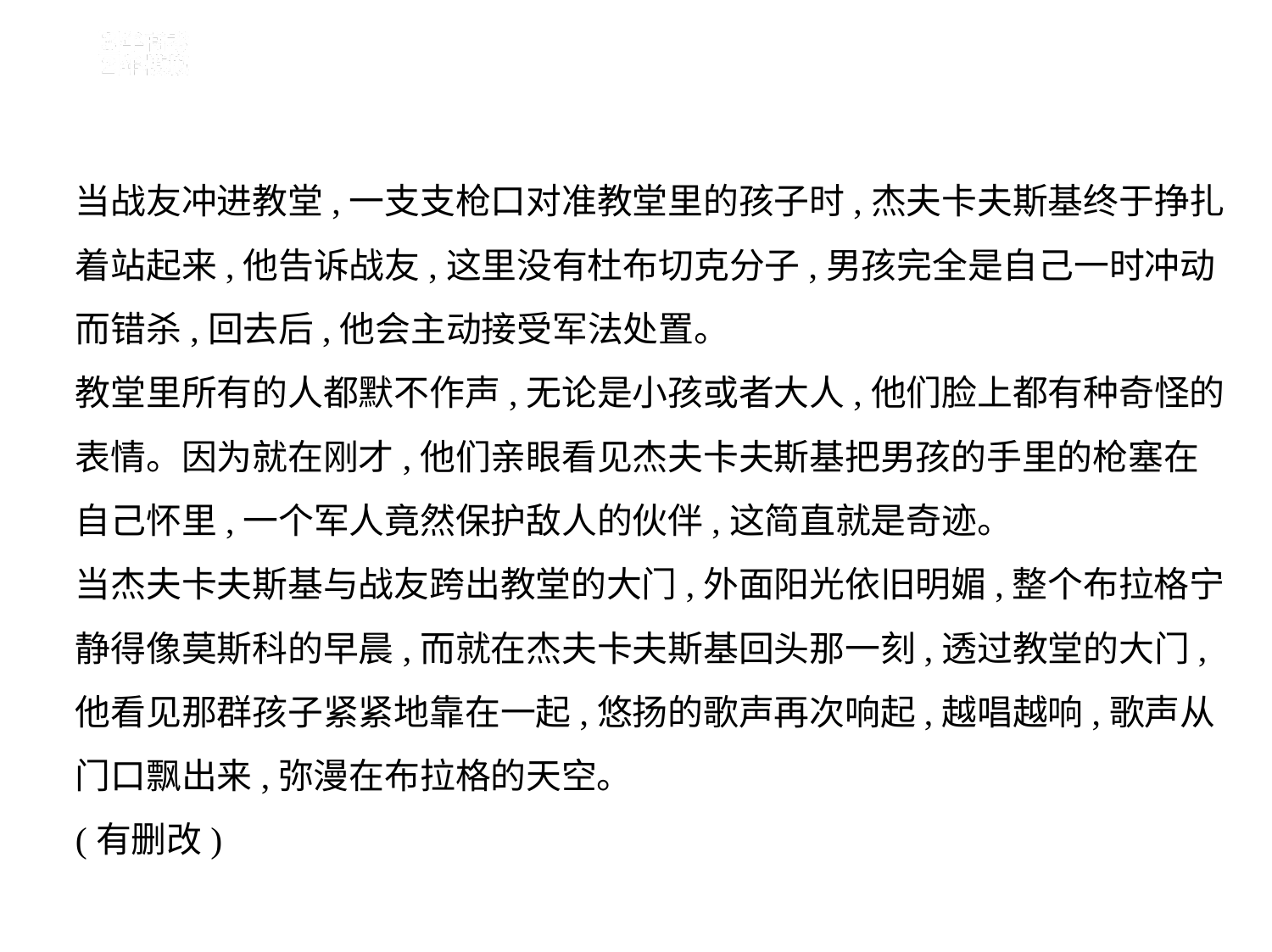

当战友冲进教堂,一支支枪口对准教堂里的孩子时,杰夫卡夫斯基终于挣扎
着站起来,他告诉战友,这里没有杜布切克分子,男孩完全是自己一时冲动
而错杀,回去后,他会主动接受军法处置。
教堂里所有的人都默不作声,无论是小孩或者大人,他们脸上都有种奇怪的
表情。因为就在刚才,他们亲眼看见杰夫卡夫斯基把男孩的手里的枪塞在
自己怀里,一个军人竟然保护敌人的伙伴,这简直就是奇迹。
当杰夫卡夫斯基与战友跨出教堂的大门,外面阳光依旧明媚,整个布拉格宁
静得像莫斯科的早晨,而就在杰夫卡夫斯基回头那一刻,透过教堂的大门,
他看见那群孩子紧紧地靠在一起,悠扬的歌声再次响起,越唱越响,歌声从
门口飘出来,弥漫在布拉格的天空。
(有删改)